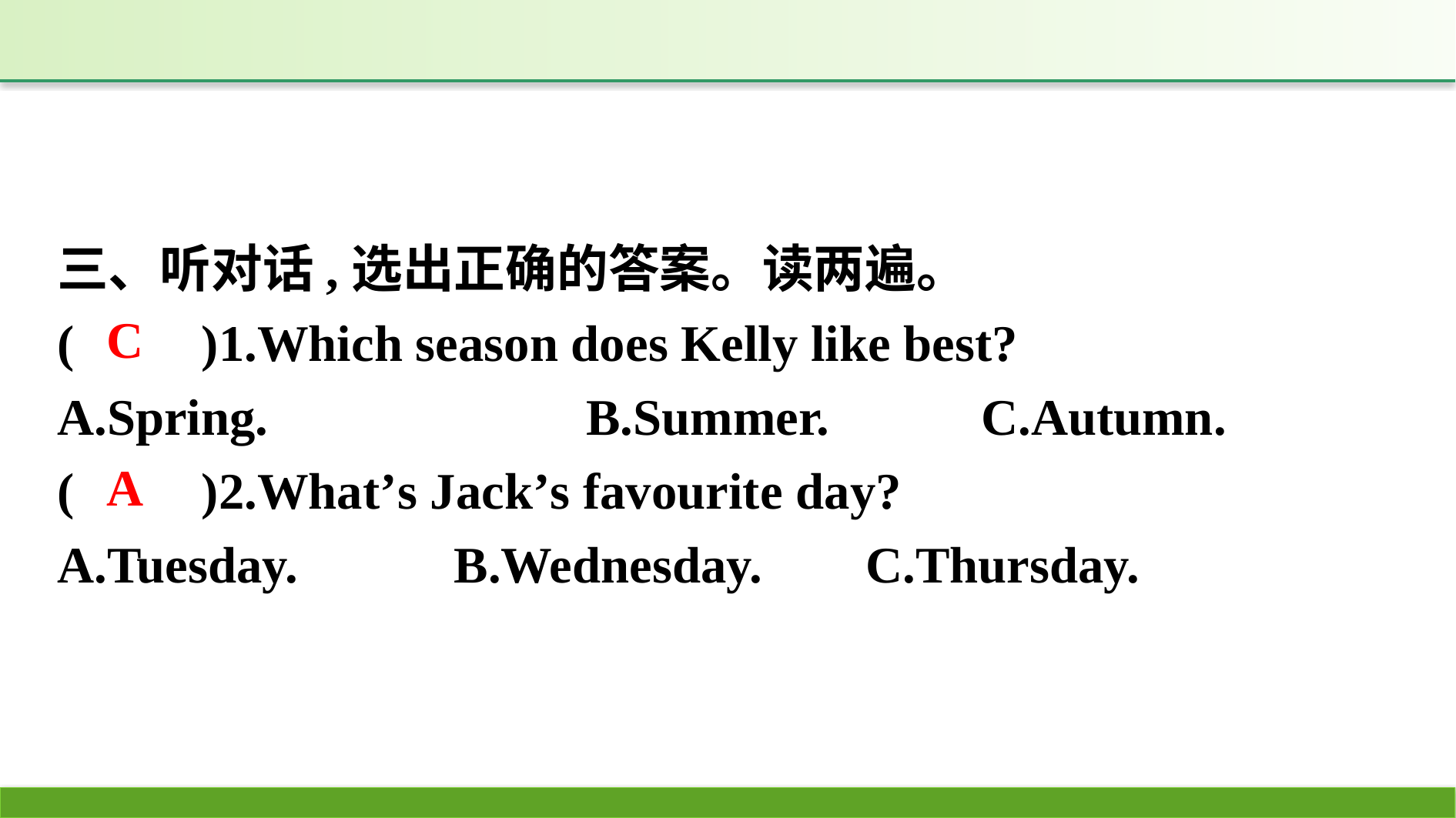

三、听对话,选出正确的答案。读两遍。
(　　)1.Which season does Kelly like best?
A.Spring.　		B.Summer.　　	C.Autumn.
(　　)2.What’s Jack’s favourite day?
A.Tuesday.		B.Wednesday.	C.Thursday.
C
A